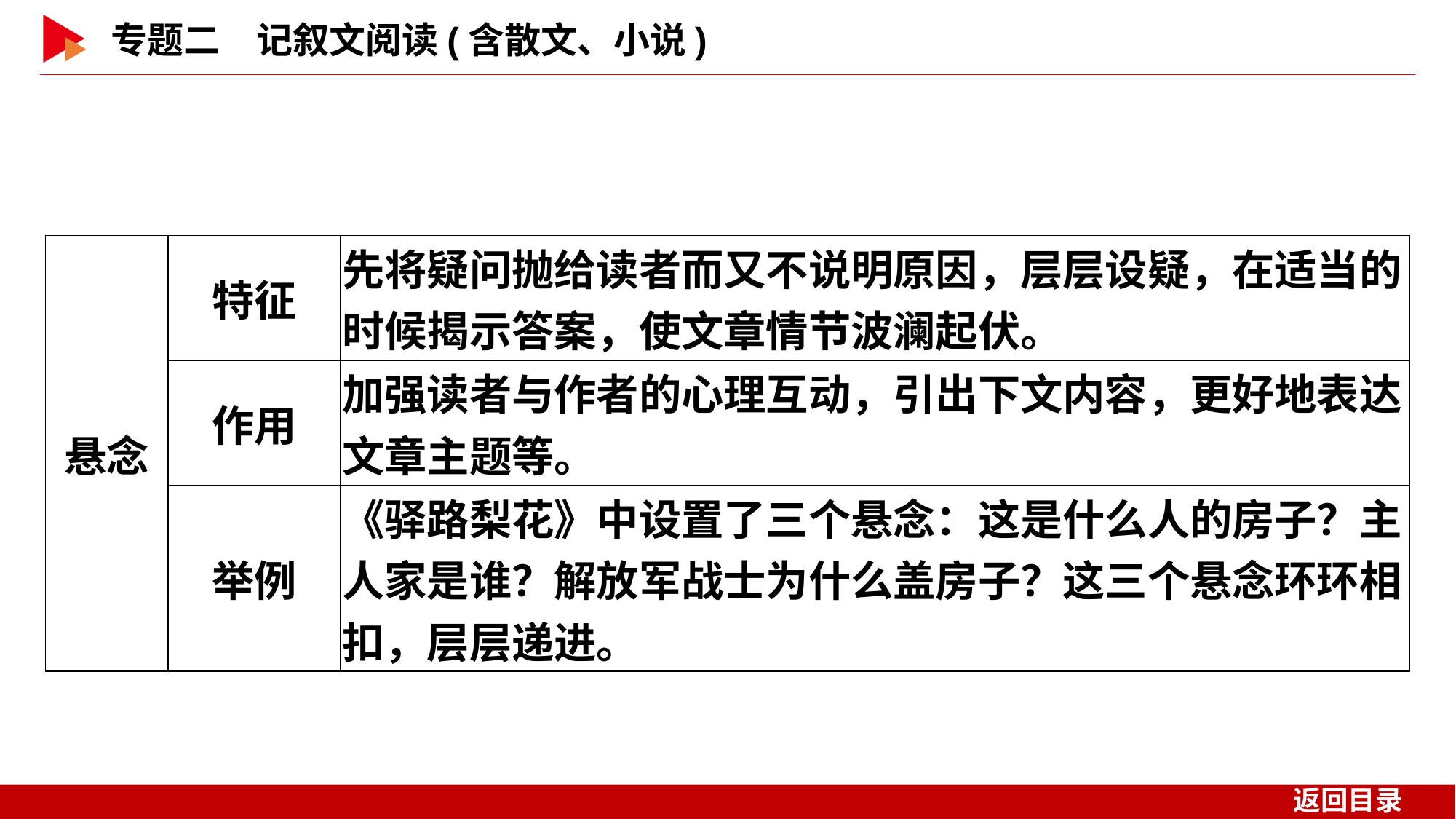

| 悬念 | 特征 | 先将疑问抛给读者而又不说明原因，层层设疑，在适当的时候揭示答案，使文章情节波澜起伏。 |
| --- | --- | --- |
|  | 作用 | 加强读者与作者的心理互动，引出下文内容，更好地表达文章主题等。 |
|  | 举例 | 《驿路梨花》中设置了三个悬念：这是什么人的房子？主人家是谁？解放军战士为什么盖房子？这三个悬念环环相扣，层层递进。 |